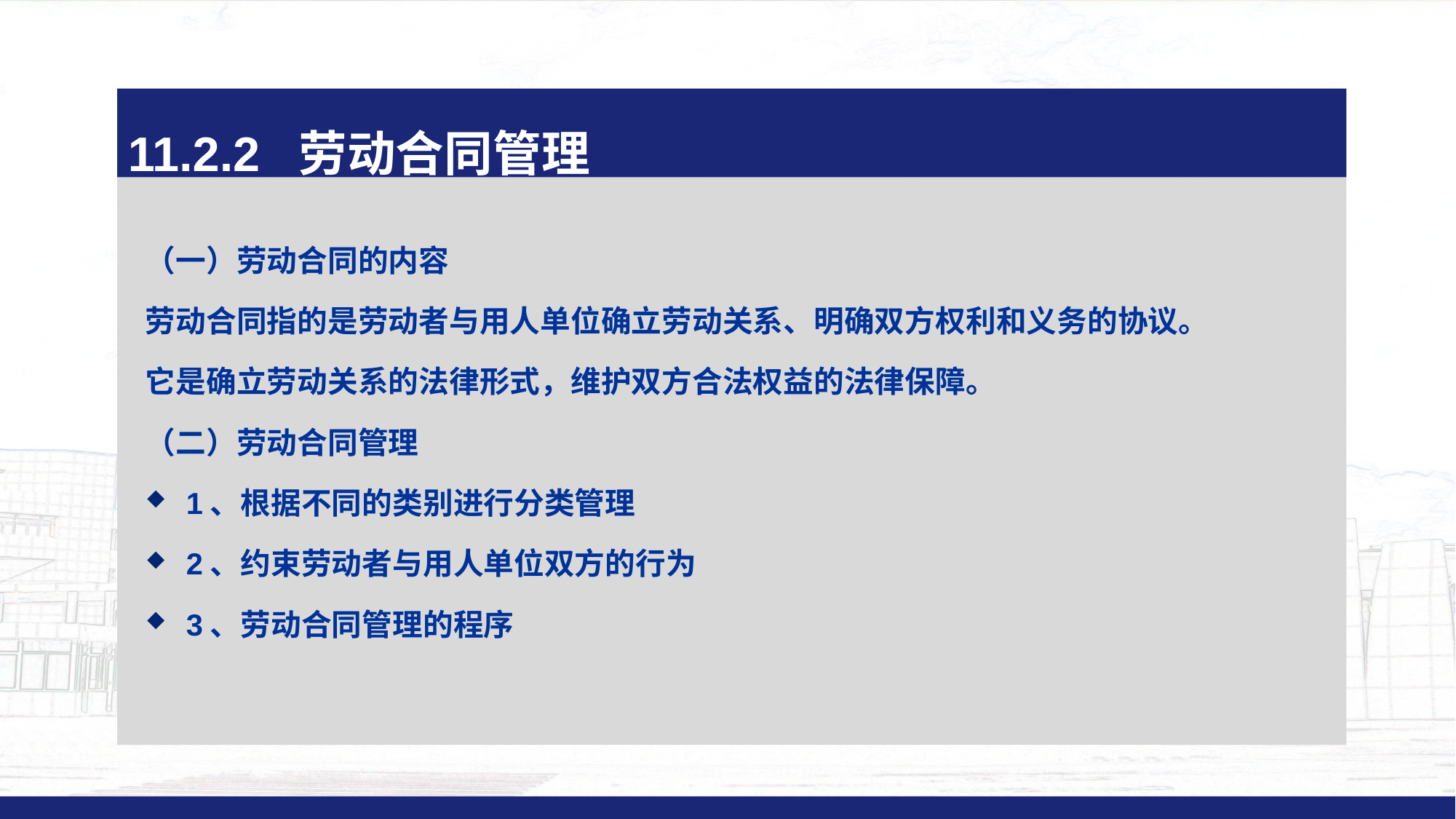

11.2.2  劳动合同管理

（一）劳动合同的内容
劳动合同指的是劳动者与用人单位确立劳动关系、明确双方权利和义务的协议。
它是确立劳动关系的法律形式，维护双方合法权益的法律保障。
（二）劳动合同管理
1、根据不同的类别进行分类管理
2、约束劳动者与用人单位双方的行为
3、劳动合同管理的程序